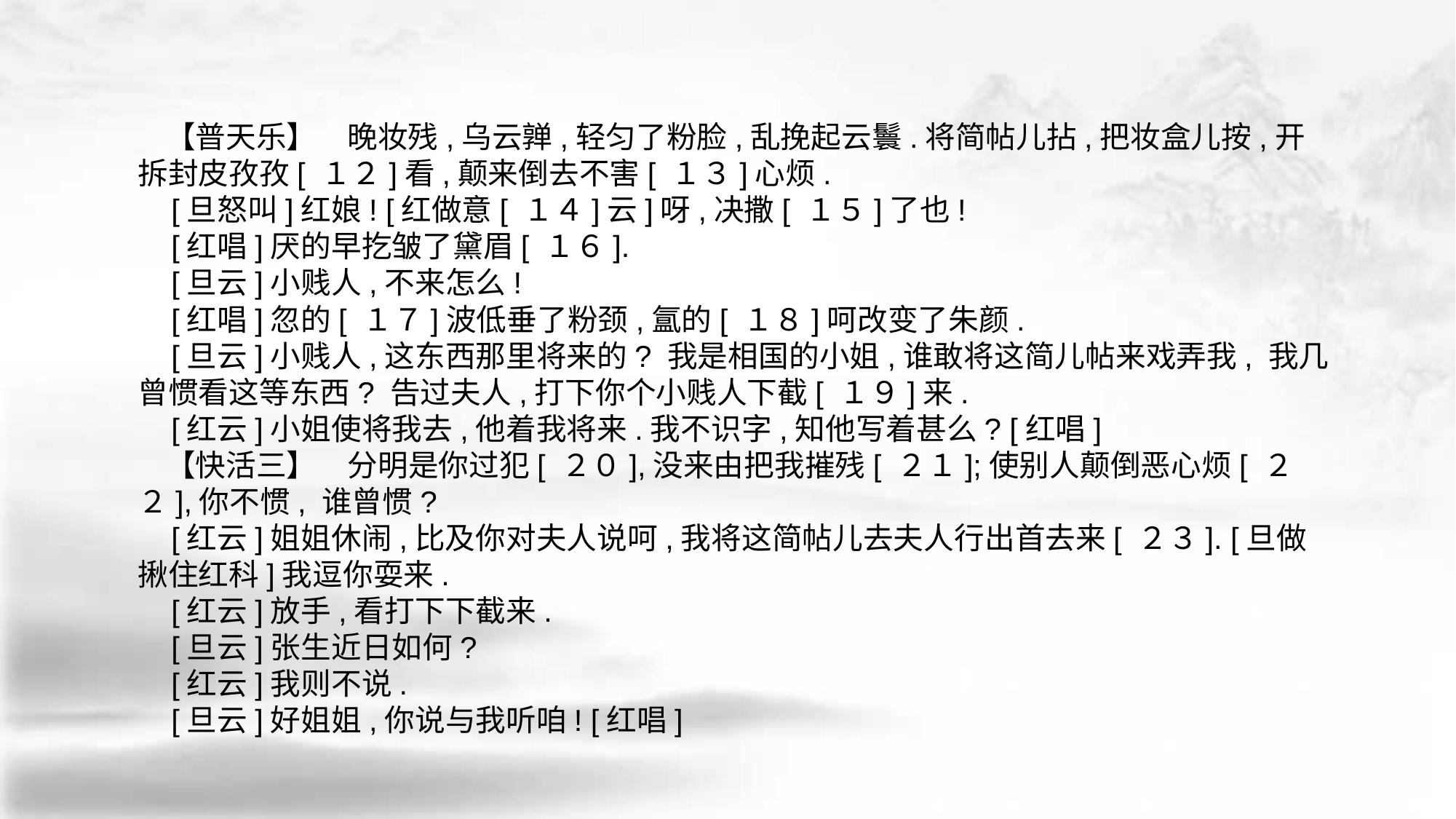

【普天乐】　晚妆残,乌云亸,轻匀了粉脸,乱挽起云鬟.将简帖儿拈,把妆盒儿按,开 拆封皮孜孜[ １２]看,颠来倒去不害[ １３]心烦.
    [旦怒叫]红娘! [红做意[ １４]云]呀,决撒[ １５]了也!
    [红唱]厌的早扢皱了黛眉[ １６].
    [旦云]小贱人,不来怎么!
    [红唱]忽的[ １７]波低垂了粉颈,氲的[ １８]呵改变了朱颜.
    [旦云]小贱人,这东西那里将来的? 我是相国的小姐,谁敢将这简儿帖来戏弄我, 我几曾惯看这等东西? 告过夫人,打下你个小贱人下截[ １９]来.
    [红云]小姐使将我去,他着我将来.我不识字,知他写着甚么? [红唱]
   【快活三】　分明是你过犯[ ２０],没来由把我摧残[ ２１];使别人颠倒恶心烦[ ２２],你不惯, 谁曾惯?
    [红云]姐姐休闹,比及你对夫人说呵,我将这简帖儿去夫人行出首去来[ ２３]. [旦做揪住红科]我逗你耍来.
    [红云]放手,看打下下截来.
    [旦云]张生近日如何?
    [红云]我则不说.
    [旦云]好姐姐,你说与我听咱! [红唱]